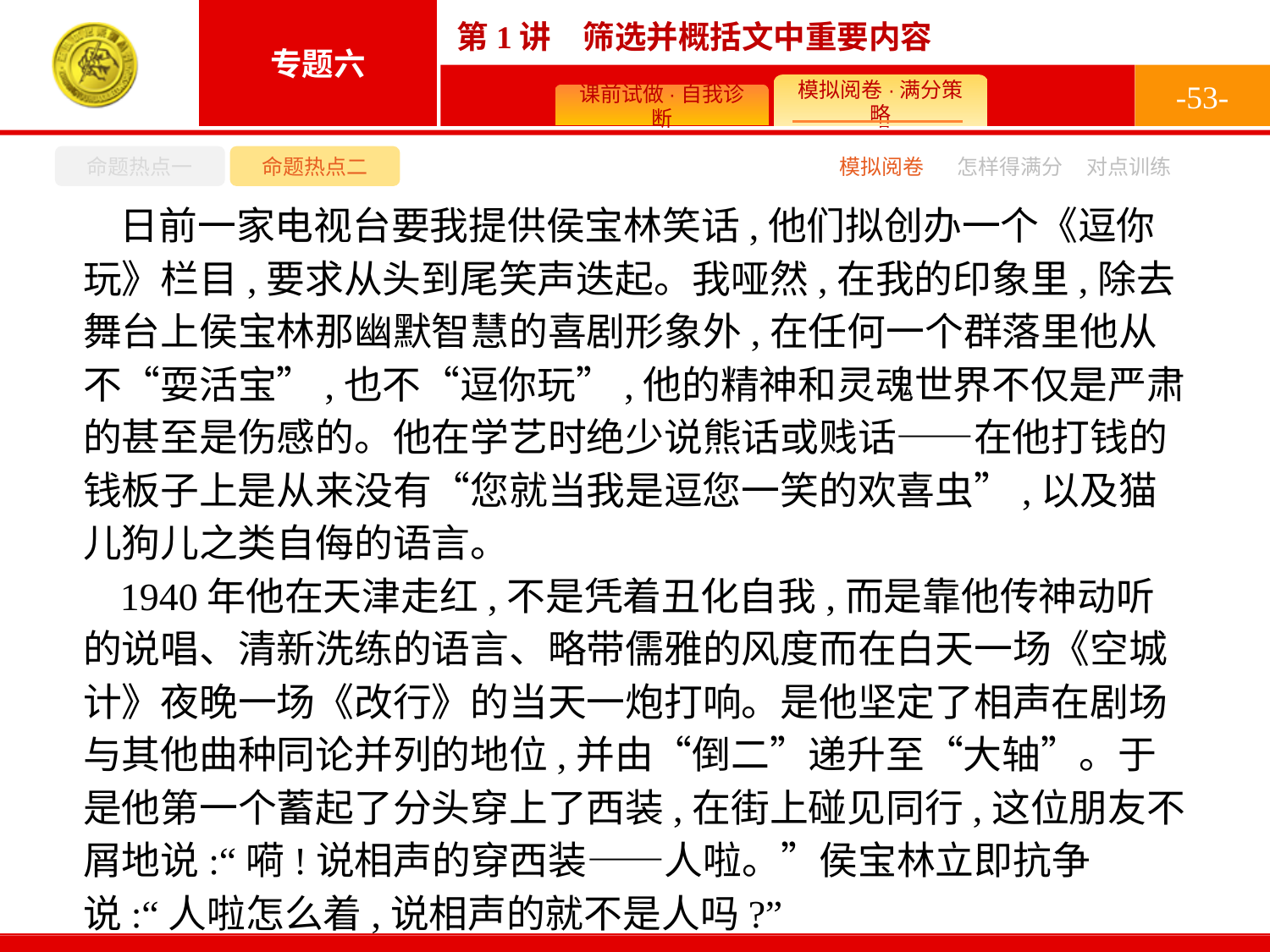

-53-
命题热点一
命题热点二
怎样得满分
模拟阅卷
对点训练
日前一家电视台要我提供侯宝林笑话,他们拟创办一个《逗你玩》栏目,要求从头到尾笑声迭起。我哑然,在我的印象里,除去舞台上侯宝林那幽默智慧的喜剧形象外,在任何一个群落里他从不“耍活宝”,也不“逗你玩”,他的精神和灵魂世界不仅是严肃的甚至是伤感的。他在学艺时绝少说熊话或贱话——在他打钱的钱板子上是从来没有“您就当我是逗您一笑的欢喜虫”,以及猫儿狗儿之类自侮的语言。
1940年他在天津走红,不是凭着丑化自我,而是靠他传神动听的说唱、清新洗练的语言、略带儒雅的风度而在白天一场《空城计》夜晚一场《改行》的当天一炮打响。是他坚定了相声在剧场与其他曲种同论并列的地位,并由“倒二”递升至“大轴”。于是他第一个蓄起了分头穿上了西装,在街上碰见同行,这位朋友不屑地说:“嗬!说相声的穿西装——人啦。”侯宝林立即抗争说:“人啦怎么着,说相声的就不是人吗?”